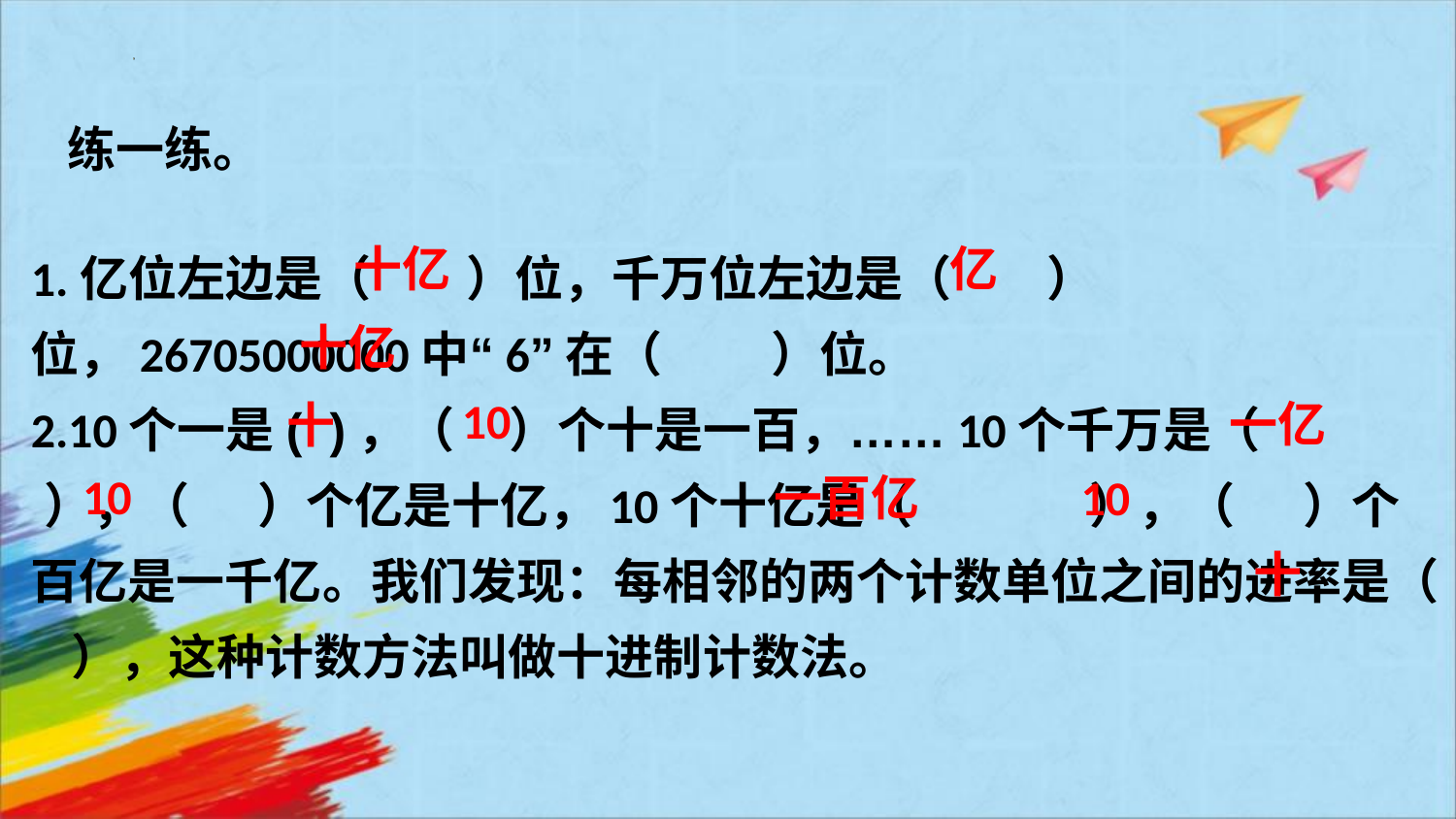

练一练。
1.亿位左边是（       ）位，千万位左边是（       ）位，26705000000中“6”在（        ）位。
2.10个一是(  )，（    ）个十是一百，……10个千万是（       ），（     ）个亿是十亿，10个十亿是（             ），（     ）个百亿是一千亿。我们发现：每相邻的两个计数单位之间的进率是（    ），这种计数方法叫做十进制计数法。
十亿
亿
十亿
10
一亿
十
10
一百亿
10
十